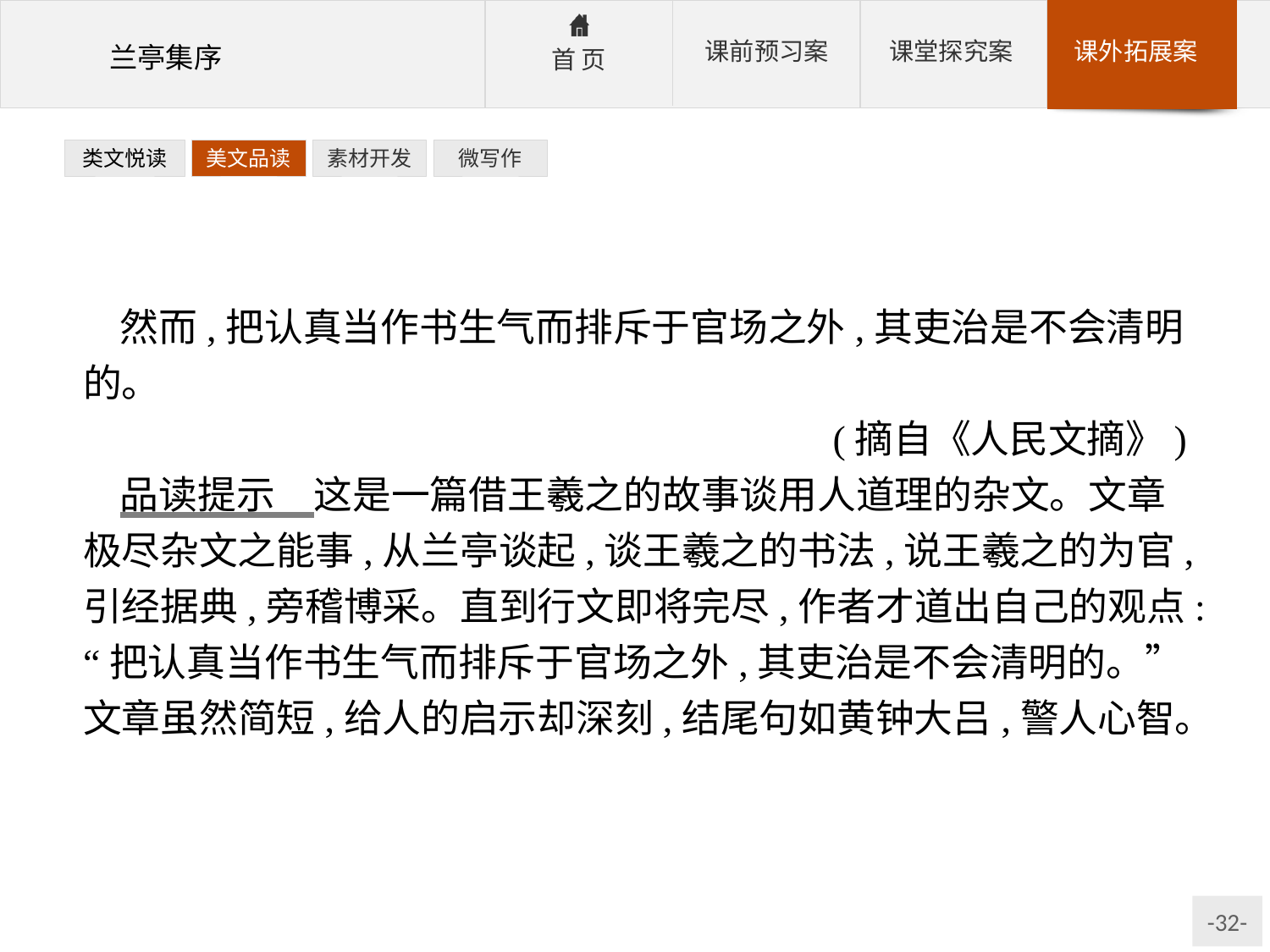

类文悦读
美文品读
素材开发
微写作
然而,把认真当作书生气而排斥于官场之外,其吏治是不会清明的。
(摘自《人民文摘》)
品读提示　这是一篇借王羲之的故事谈用人道理的杂文。文章极尽杂文之能事,从兰亭谈起,谈王羲之的书法,说王羲之的为官,引经据典,旁稽博采。直到行文即将完尽,作者才道出自己的观点:“把认真当作书生气而排斥于官场之外,其吏治是不会清明的。”文章虽然简短,给人的启示却深刻,结尾句如黄钟大吕,警人心智。